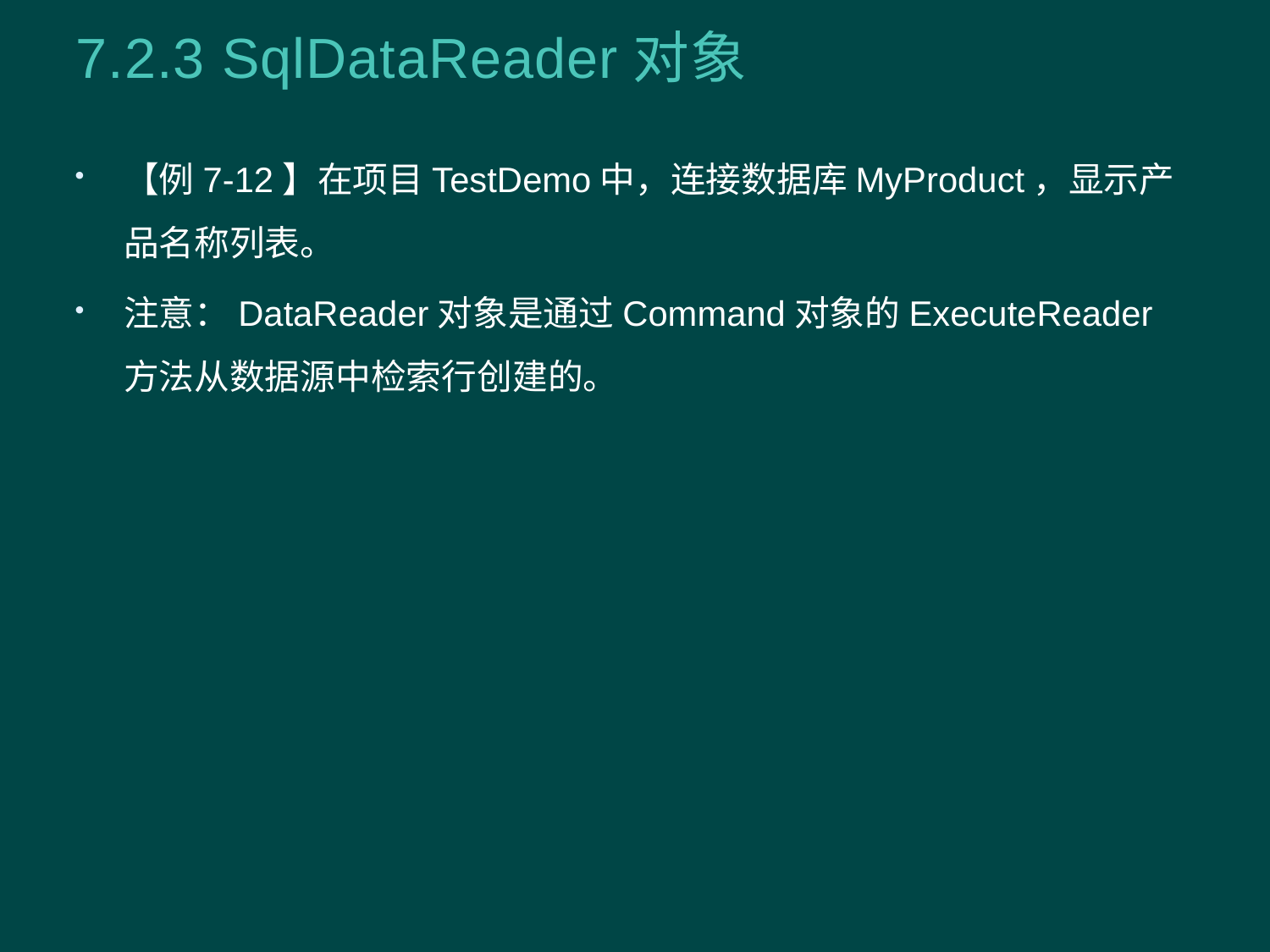

# 7.2.3 SqlDataReader对象
【例7-12】在项目TestDemo中，连接数据库MyProduct，显示产品名称列表。
注意：DataReader对象是通过Command对象的ExecuteReader方法从数据源中检索行创建的。